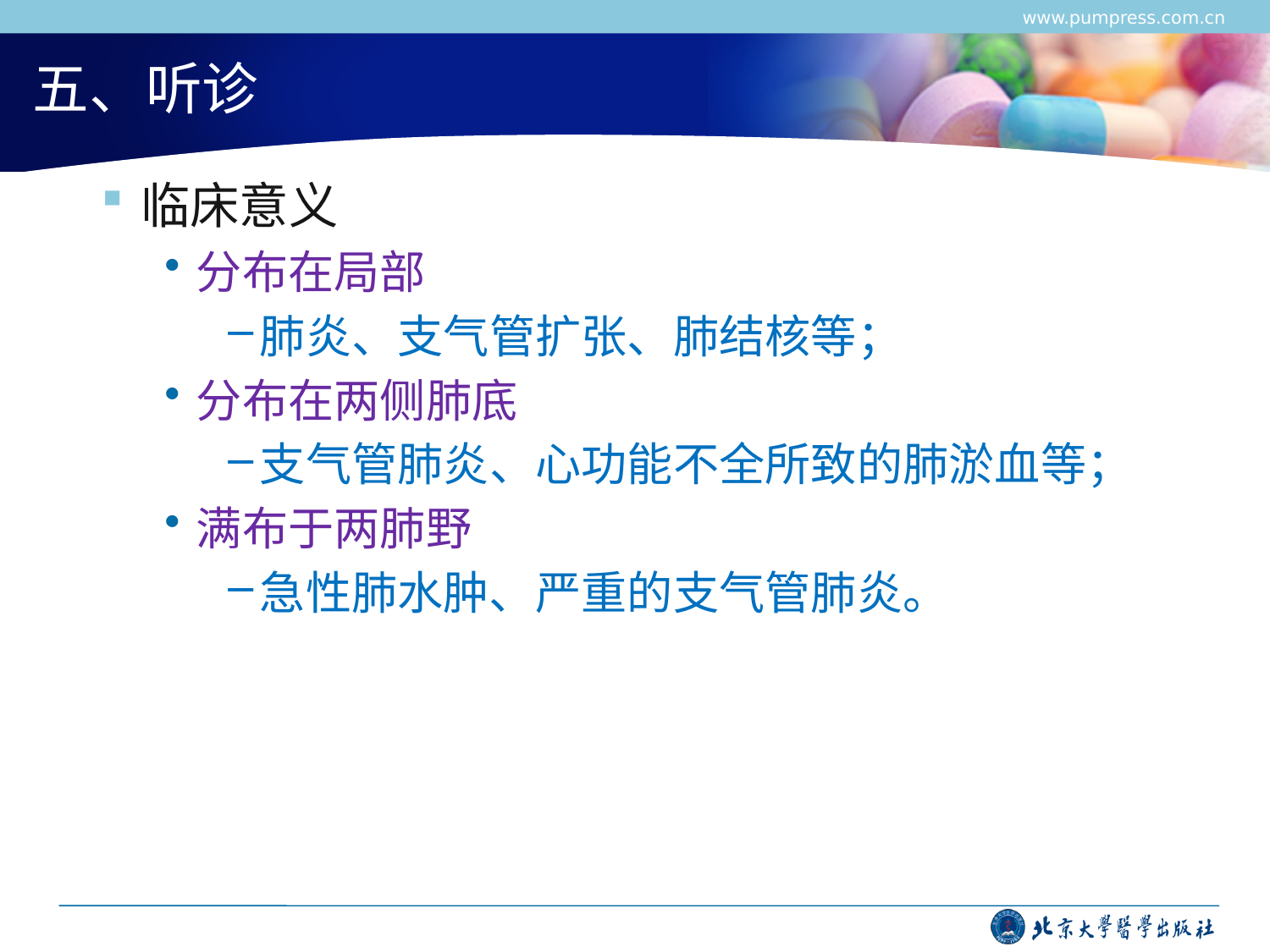

www.pumpress.com.cn
# 五、听诊
临床意义
分布在局部
肺炎、支气管扩张、肺结核等；
分布在两侧肺底
支气管肺炎、心功能不全所致的肺淤血等；
满布于两肺野
急性肺水肿、严重的支气管肺炎。